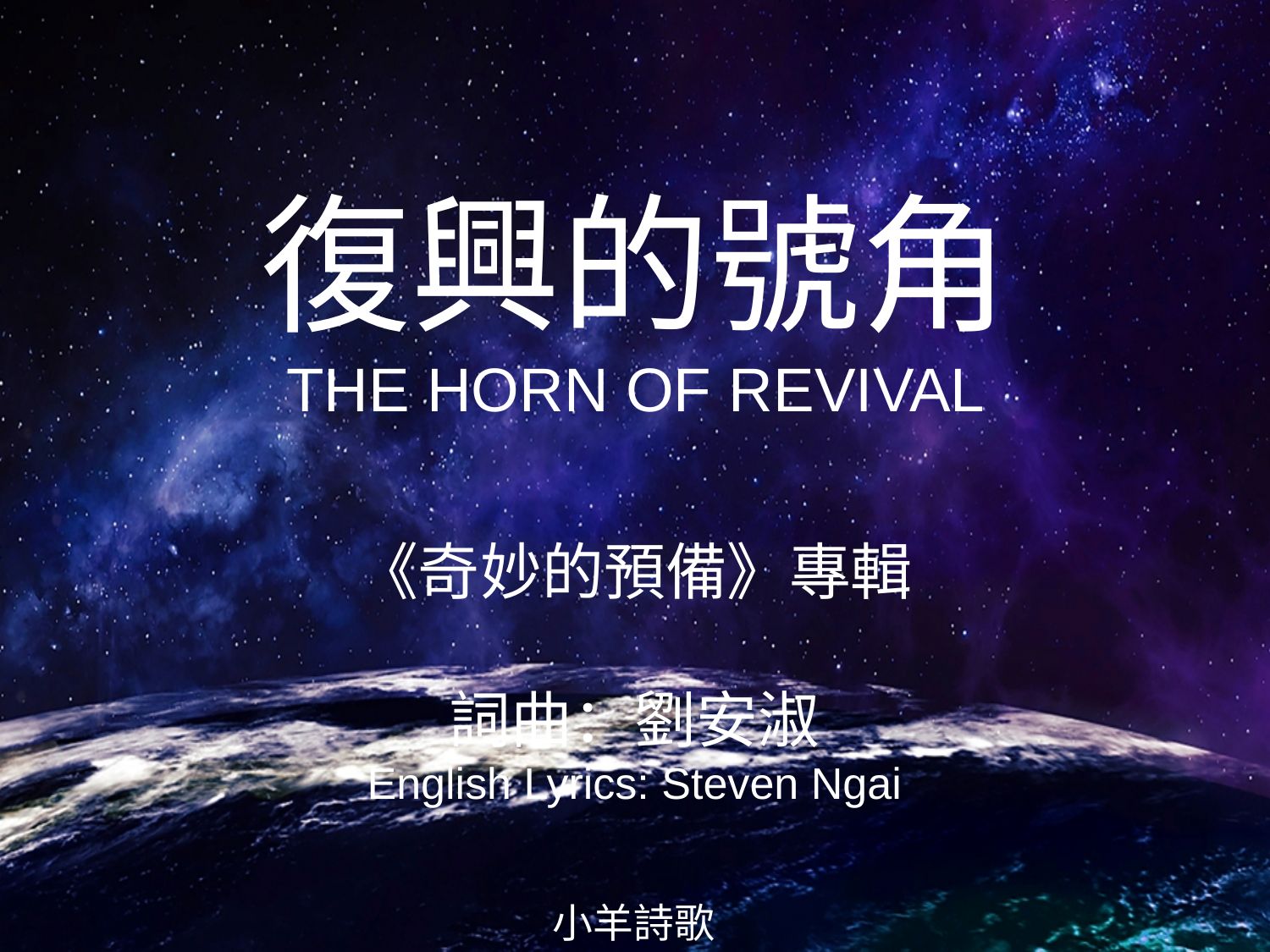

復興的號角
THE HORN OF REVIVAL

# 《奇妙的預備》專輯 詞曲：劉安淑 English Lyrics: Steven Ngai
小羊詩歌